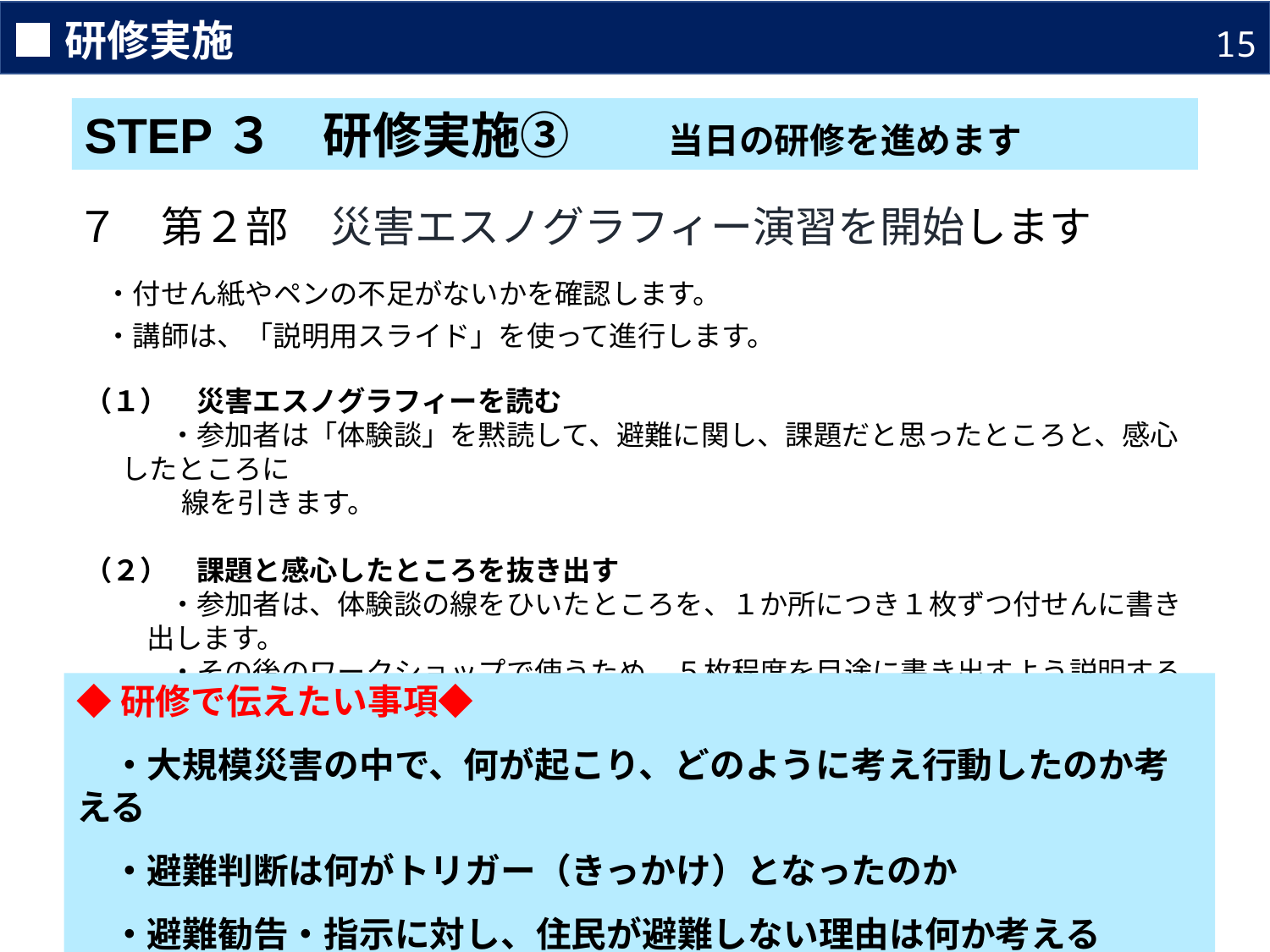

■研修実施
15
STEP３　研修実施③　　当日の研修を進めます
７　第２部　災害エスノグラフィー演習を開始します

　・付せん紙やペンの不足がないかを確認します。
　・講師は、「説明用スライド」を使って進行します。
（１）　災害エスノグラフィーを読む
　　　・参加者は「体験談」を黙読して、避難に関し、課題だと思ったところと、感心したところに
　　　  線を引きます。

（２）　課題と感心したところを抜き出す
　　　・参加者は、体験談の線をひいたところを、１か所につき１枚ずつ付せんに書き出します。
　　　・その後のワークショップで使うため、５枚程度を目途に書き出すよう説明する。
◆研修で伝えたい事項◆
　・大規模災害の中で、何が起こり、どのように考え行動したのか考える
　・避難判断は何がトリガー（きっかけ）となったのか
　・避難勧告・指示に対し、住民が避難しない理由は何か考える